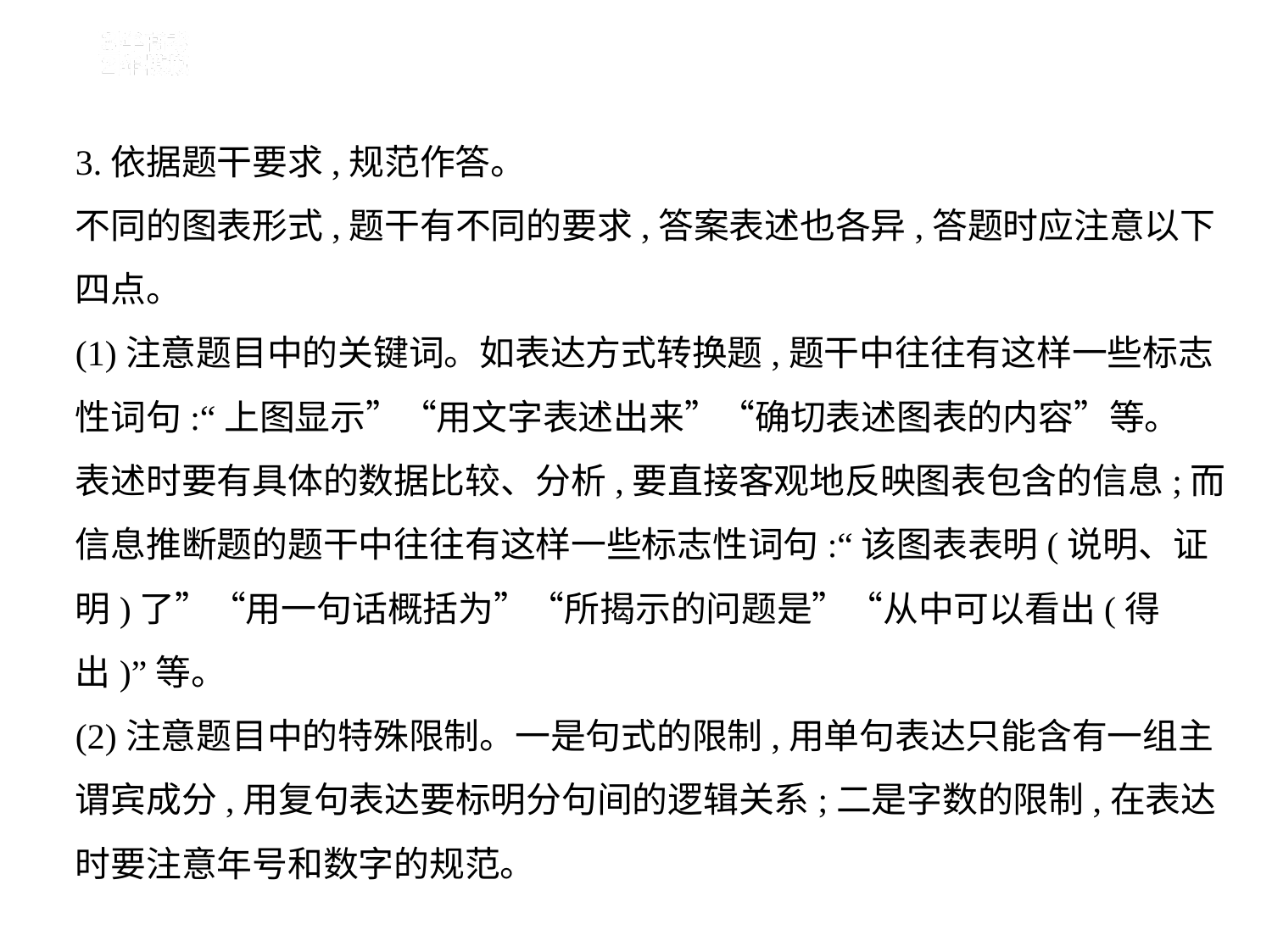

3.依据题干要求,规范作答。
不同的图表形式,题干有不同的要求,答案表述也各异,答题时应注意以下
四点。
(1)注意题目中的关键词。如表达方式转换题,题干中往往有这样一些标志
性词句:“上图显示”“用文字表述出来”“确切表述图表的内容”等。
表述时要有具体的数据比较、分析,要直接客观地反映图表包含的信息;而
信息推断题的题干中往往有这样一些标志性词句:“该图表表明(说明、证
明)了”“用一句话概括为”“所揭示的问题是”“从中可以看出(得
出)”等。
(2)注意题目中的特殊限制。一是句式的限制,用单句表达只能含有一组主
谓宾成分,用复句表达要标明分句间的逻辑关系;二是字数的限制,在表达
时要注意年号和数字的规范。